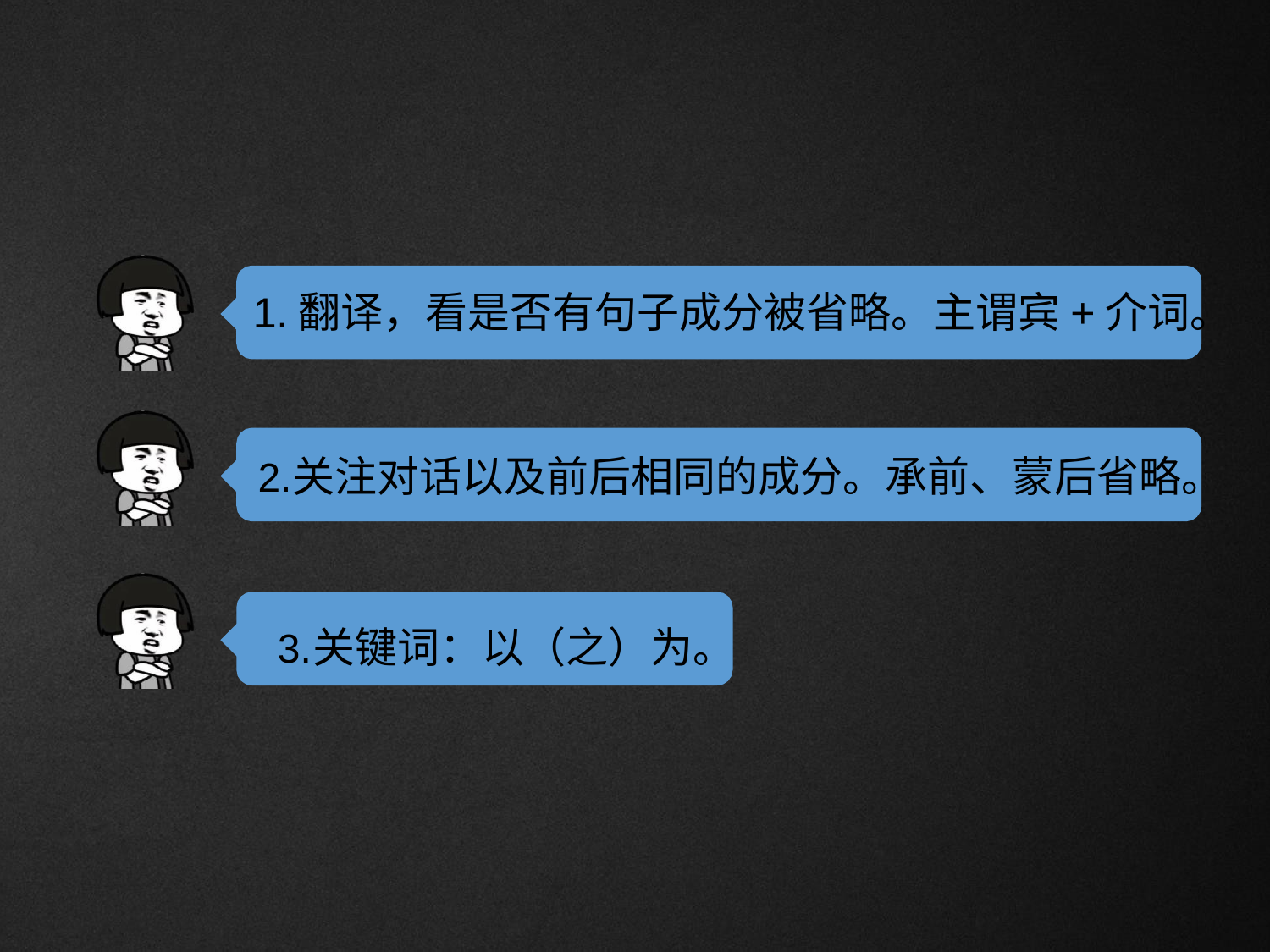

# 1.翻译，看是否有句子成分被省略。主谓宾+介词。

关注对话以及前后相同的成分。承前、蒙后省略。

关键词：以（之）为。